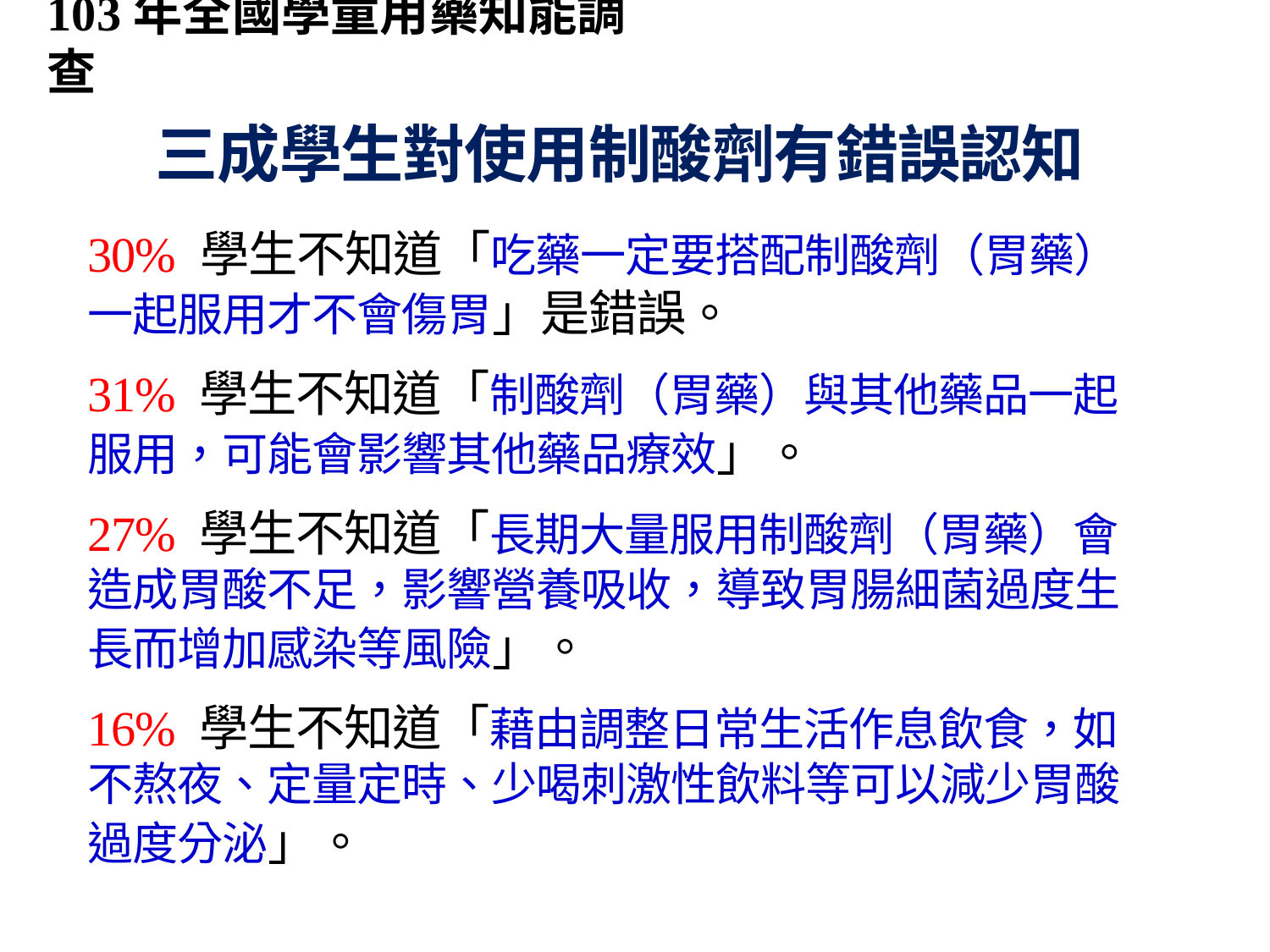

103年全國學童用藥知能調查
# 三成學生對使用制酸劑有錯誤認知
30% 學生不知道「吃藥一定要搭配制酸劑（胃藥）一起服用才不會傷胃」是錯誤。
31% 學生不知道「制酸劑（胃藥）與其他藥品一起服用，可能會影響其他藥品療效」。
27% 學生不知道「長期大量服用制酸劑（胃藥）會造成胃酸不足，影響營養吸收，導致胃腸細菌過度生長而增加感染等風險」。
16% 學生不知道「藉由調整日常生活作息飲食，如不熬夜、定量定時、少喝刺激性飲料等可以減少胃酸過度分泌」。